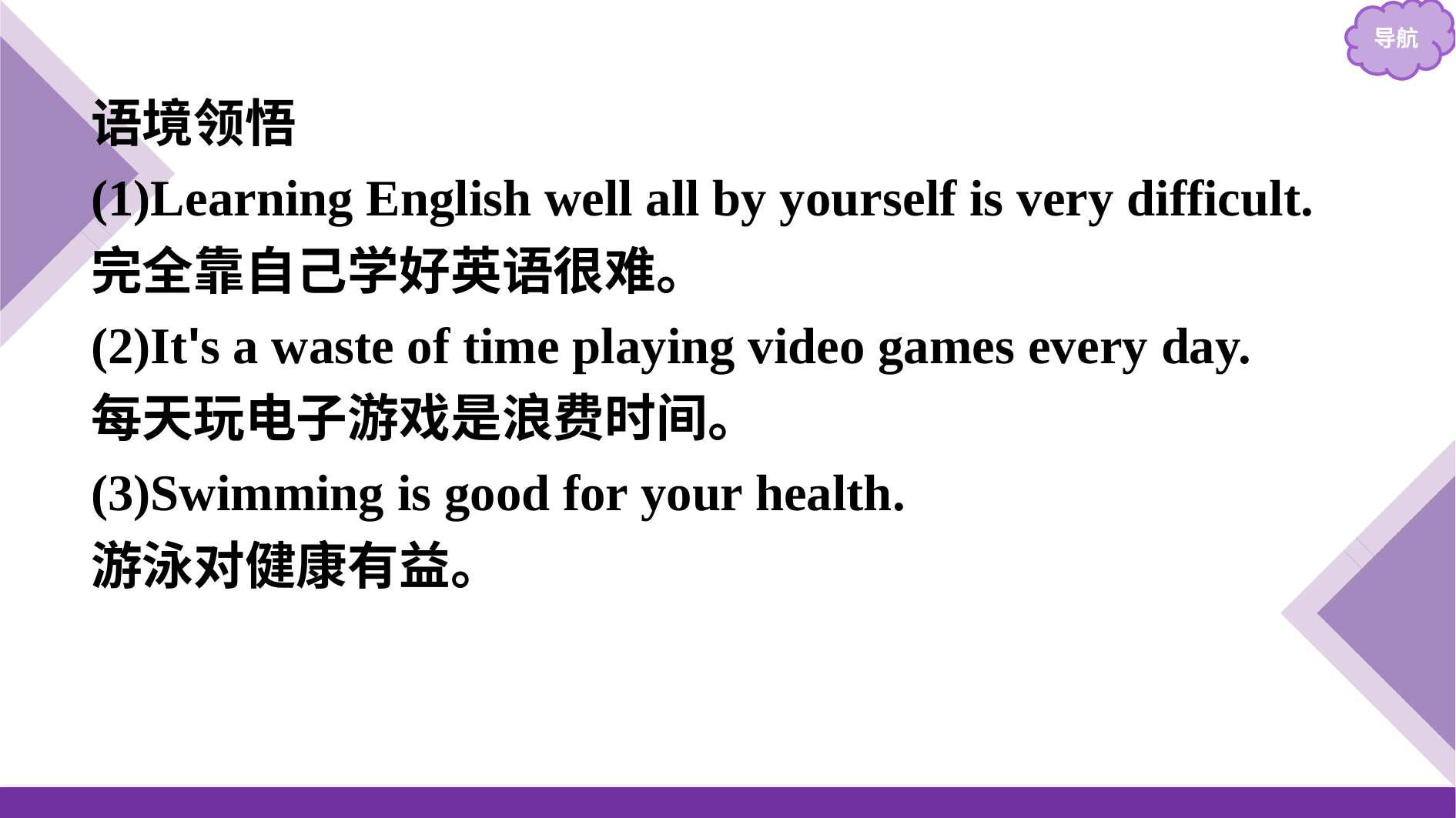

语境领悟
(1)Learning English well all by yourself is very difficult.
完全靠自己学好英语很难。
(2)It's a waste of time playing video games every day.
每天玩电子游戏是浪费时间。
(3)Swimming is good for your health.
游泳对健康有益。